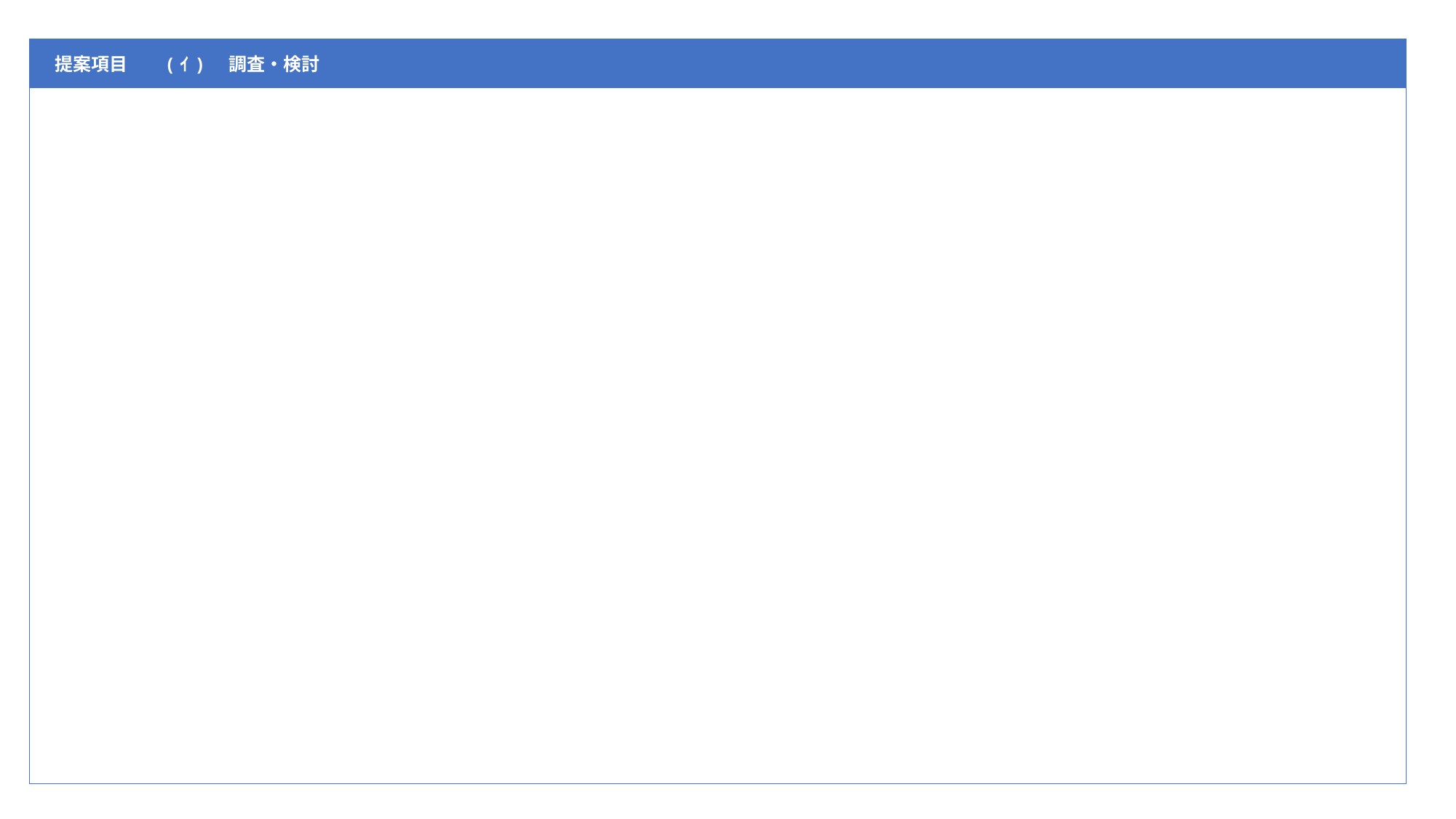

| 提案項目 | (ｲ)　調査・検討 |
| --- | --- |
|  |  |